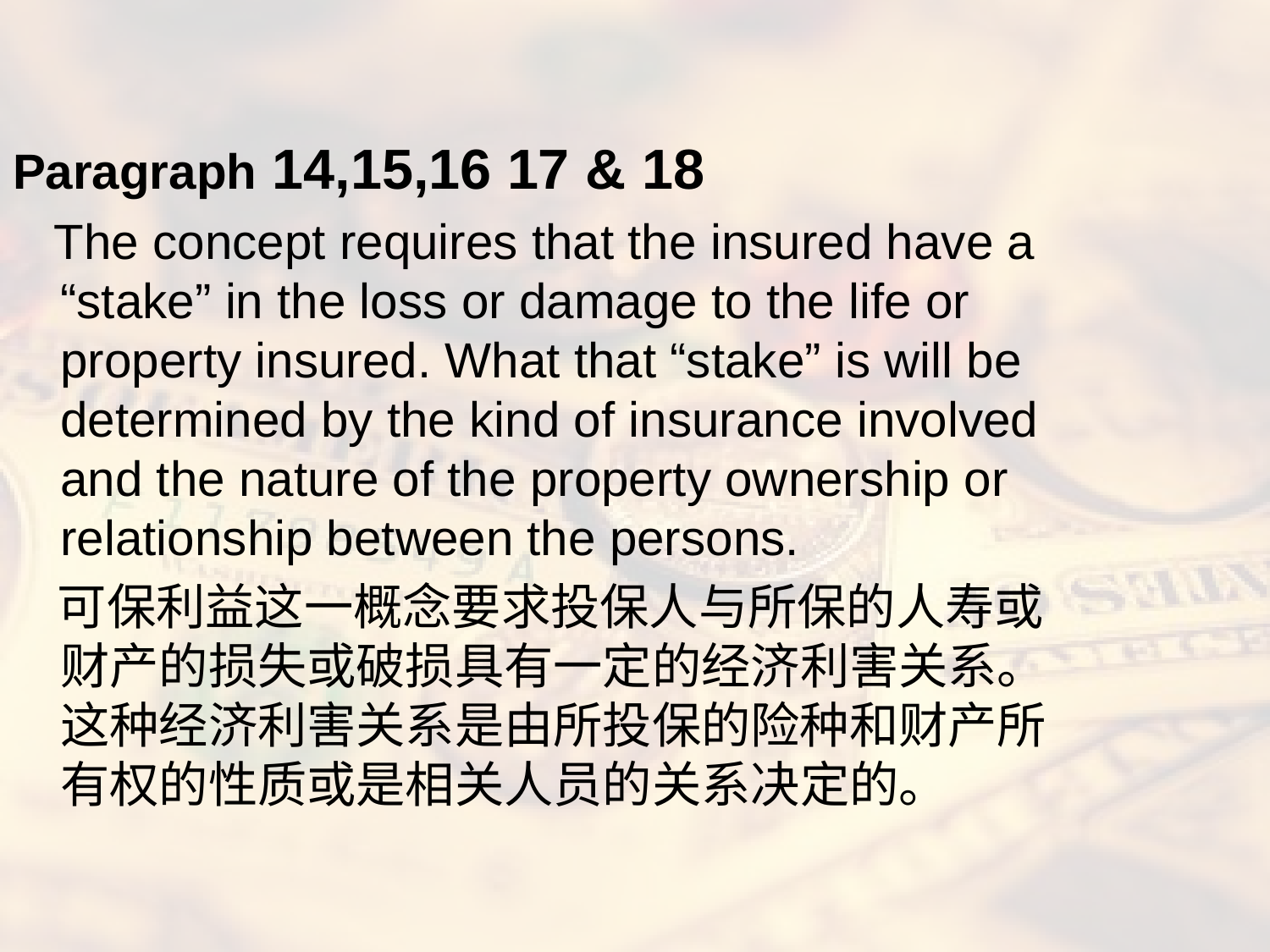

#
Paragraph 14,15,16 17 & 18
   The concept requires that the insured have a “stake” in the loss or damage to the life or property insured. What that “stake” is will be determined by the kind of insurance involved and the nature of the property ownership or relationship between the persons.
   可保利益这一概念要求投保人与所保的人寿或财产的损失或破损具有一定的经济利害关系。这种经济利害关系是由所投保的险种和财产所有权的性质或是相关人员的关系决定的。